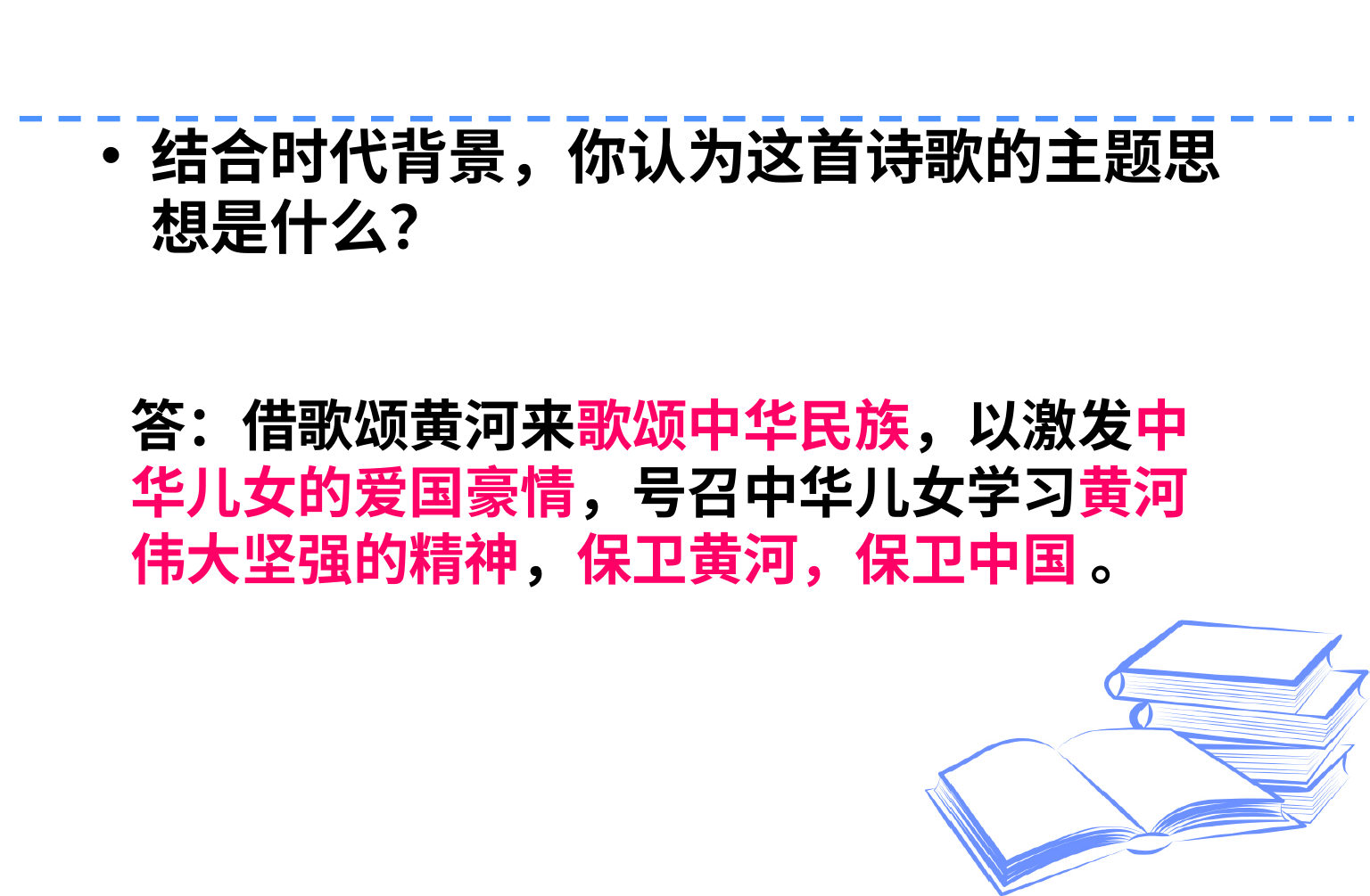

结合时代背景，你认为这首诗歌的主题思想是什么？

答：借歌颂黄河来歌颂中华民族，以激发中华儿女的爱国豪情，号召中华儿女学习黄河伟大坚强的精神，保卫黄河，保卫中国 。